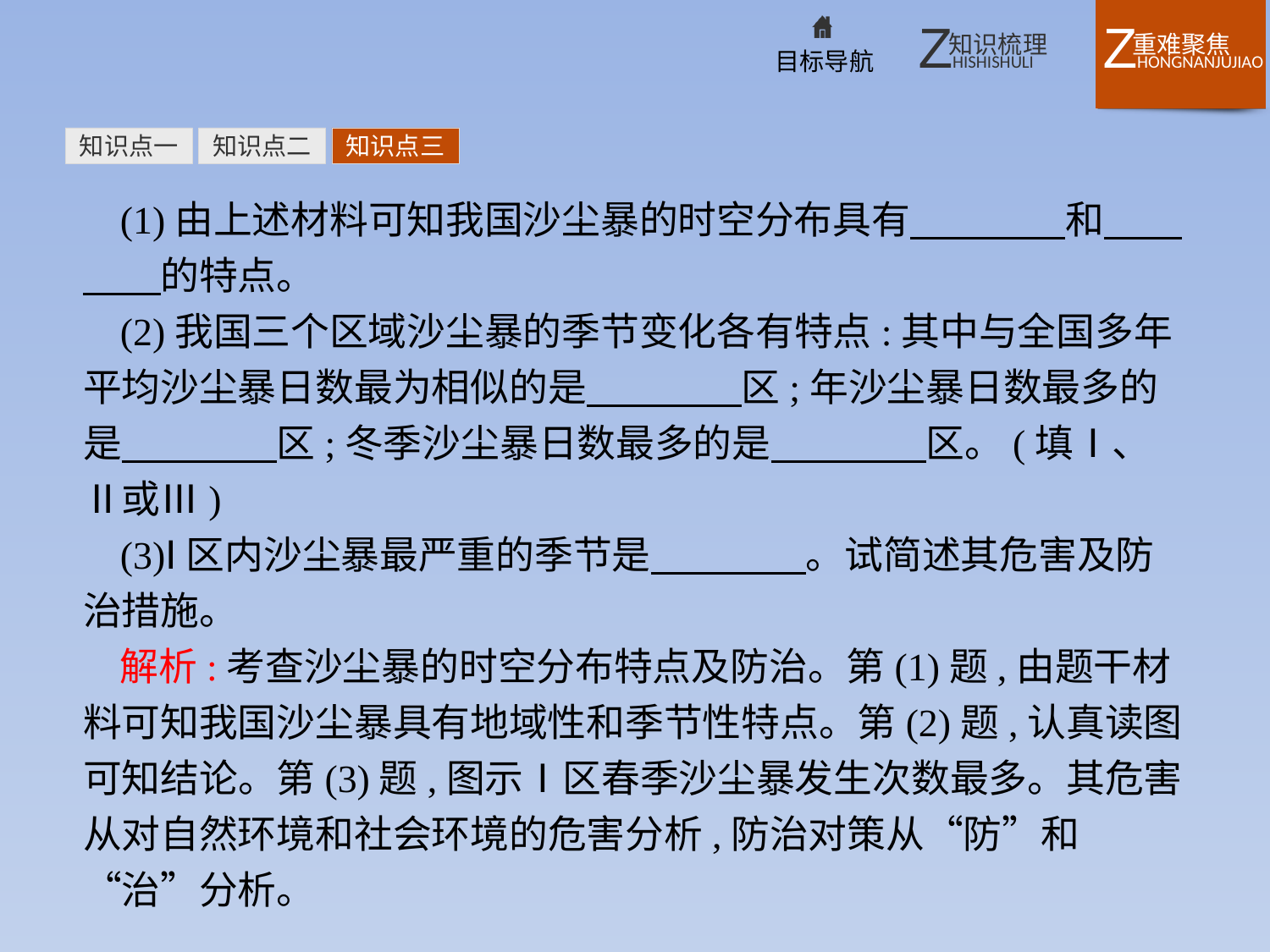

知识点一
知识点二
知识点三
(1)由上述材料可知我国沙尘暴的时空分布具有　　　　和　　　　的特点。
(2)我国三个区域沙尘暴的季节变化各有特点:其中与全国多年平均沙尘暴日数最为相似的是　　　　区;年沙尘暴日数最多的是　　　　区;冬季沙尘暴日数最多的是　　　　区。(填Ⅰ、Ⅱ或Ⅲ)
(3)Ⅰ区内沙尘暴最严重的季节是　　　　。试简述其危害及防治措施。
解析:考查沙尘暴的时空分布特点及防治。第(1)题,由题干材料可知我国沙尘暴具有地域性和季节性特点。第(2)题,认真读图可知结论。第(3)题,图示Ⅰ区春季沙尘暴发生次数最多。其危害从对自然环境和社会环境的危害分析,防治对策从“防”和“治”分析。